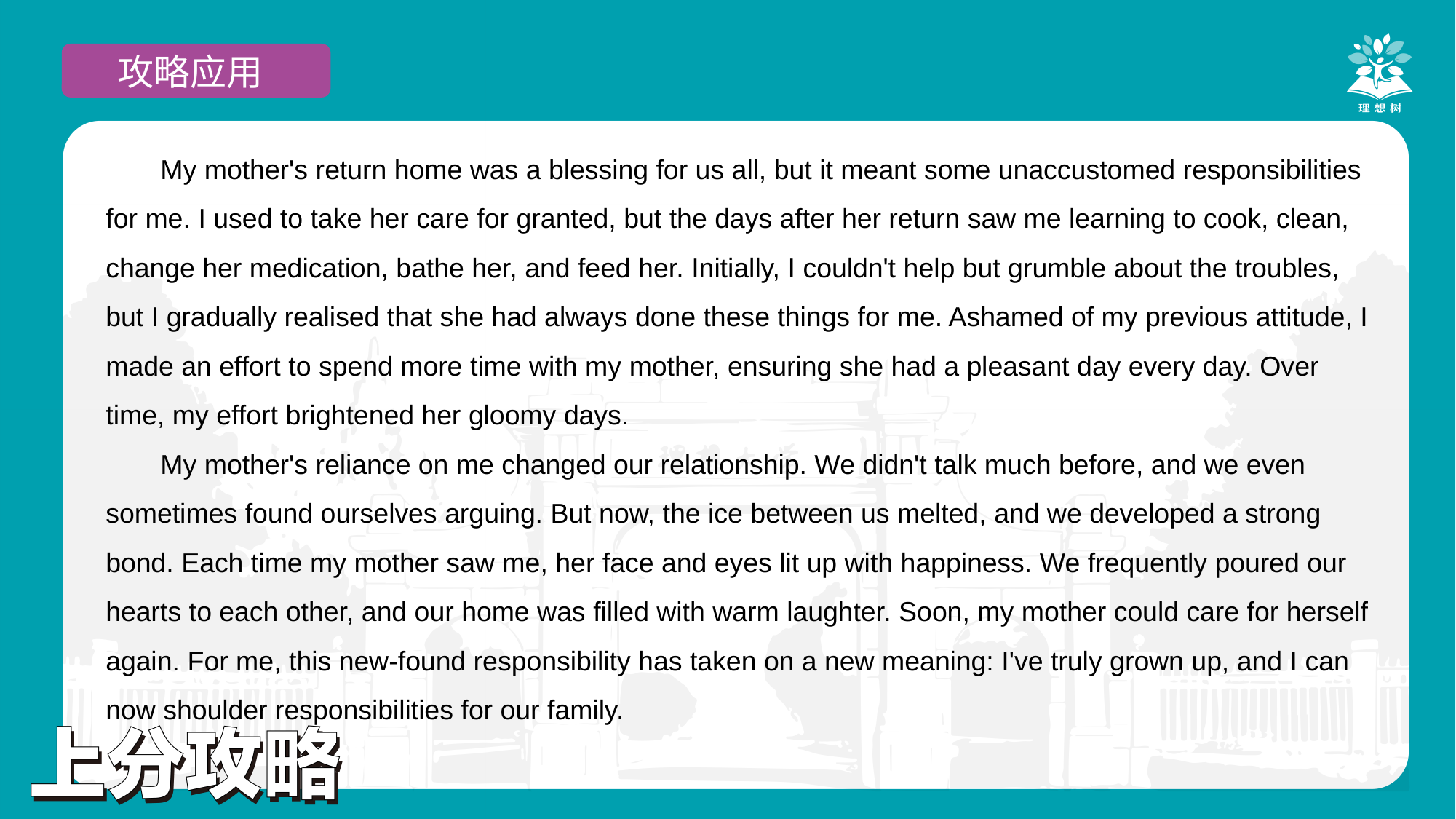

攻略应用
My mother's return home was a blessing for us all, but it meant some unaccustomed responsibilities for me. I used to take her care for granted, but the days after her return saw me learning to cook, clean, change her medication, bathe her, and feed her. Initially, I couldn't help but grumble about the troubles, but I gradually realised that she had always done these things for me. Ashamed of my previous attitude, I made an effort to spend more time with my mother, ensuring she had a pleasant day every day. Over time, my effort brightened her gloomy days.
My mother's reliance on me changed our relationship. We didn't talk much before, and we even sometimes found ourselves arguing. But now, the ice between us melted, and we developed a strong bond. Each time my mother saw me, her face and eyes lit up with happiness. We frequently poured our hearts to each other, and our home was filled with warm laughter. Soon, my mother could care for herself again. For me, this new-found responsibility has taken on a new meaning: I've truly grown up, and I can now shoulder responsibilities for our family.